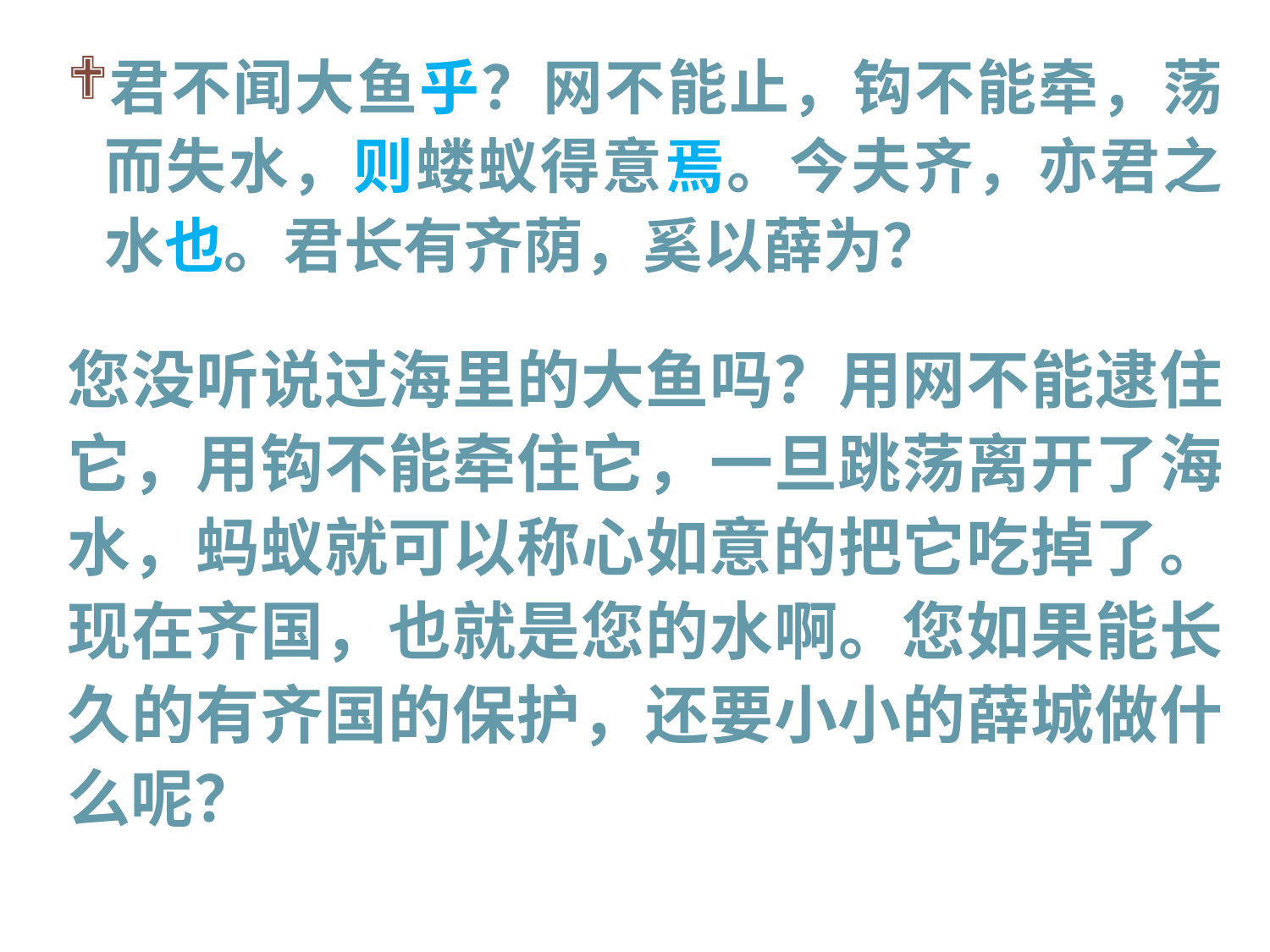

君不闻大鱼乎？网不能止，钩不能牵，荡而失水，则蝼蚁得意焉。今夫齐，亦君之水也。君长有齐荫，奚以薛为？
您没听说过海里的大鱼吗？用网不能逮住它，用钩不能牵住它，一旦跳荡离开了海水，蚂蚁就可以称心如意的把它吃掉了。现在齐国，也就是您的水啊。您如果能长久的有齐国的保护，还要小小的薛城做什么呢？
#
